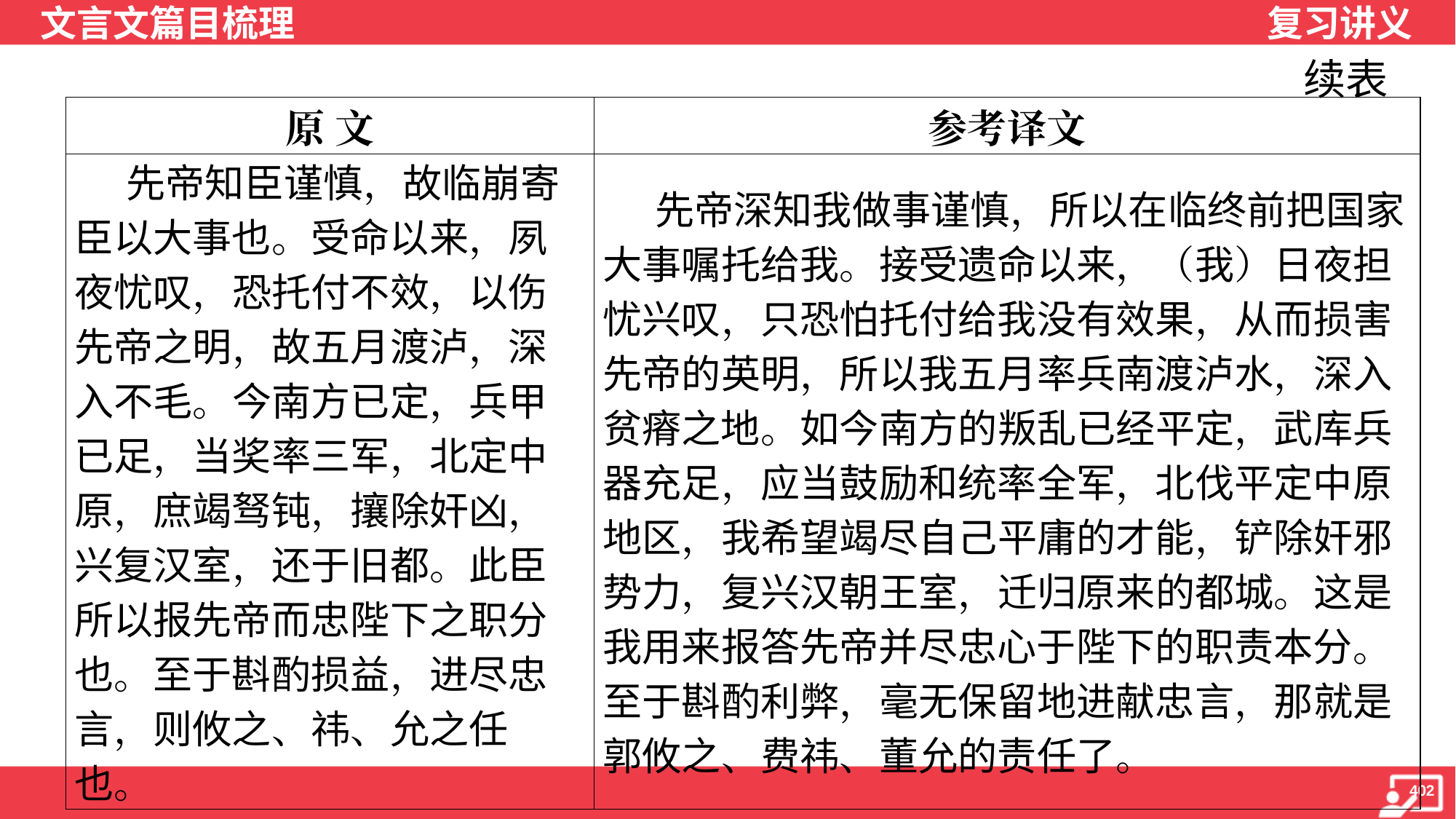

续表
| 原 文 | 参考译文 |
| --- | --- |
| 先帝知臣谨慎，故临崩寄臣以大事也。受命以来，夙夜忧叹，恐托付不效，以伤先帝之明，故五月渡泸，深入不毛。今南方已定，兵甲已足，当奖率三军，北定中原，庶竭驽钝，攘除奸凶，兴复汉室，还于旧都。此臣所以报先帝而忠陛下之职分也。至于斟酌损益，进尽忠言，则攸之、祎、允之任也。 | 先帝深知我做事谨慎，所以在临终前把国家大事嘱托给我。接受遗命以来，（我）日夜担忧兴叹，只恐怕托付给我没有效果，从而损害先帝的英明，所以我五月率兵南渡泸水，深入贫瘠之地。如今南方的叛乱已经平定，武库兵器充足，应当鼓励和统率全军，北伐平定中原地区，我希望竭尽自己平庸的才能，铲除奸邪势力，复兴汉朝王室，迁归原来的都城。这是我用来报答先帝并尽忠心于陛下的职责本分。至于斟酌利弊，毫无保留地进献忠言，那就是郭攸之、费祎、董允的责任了。 |